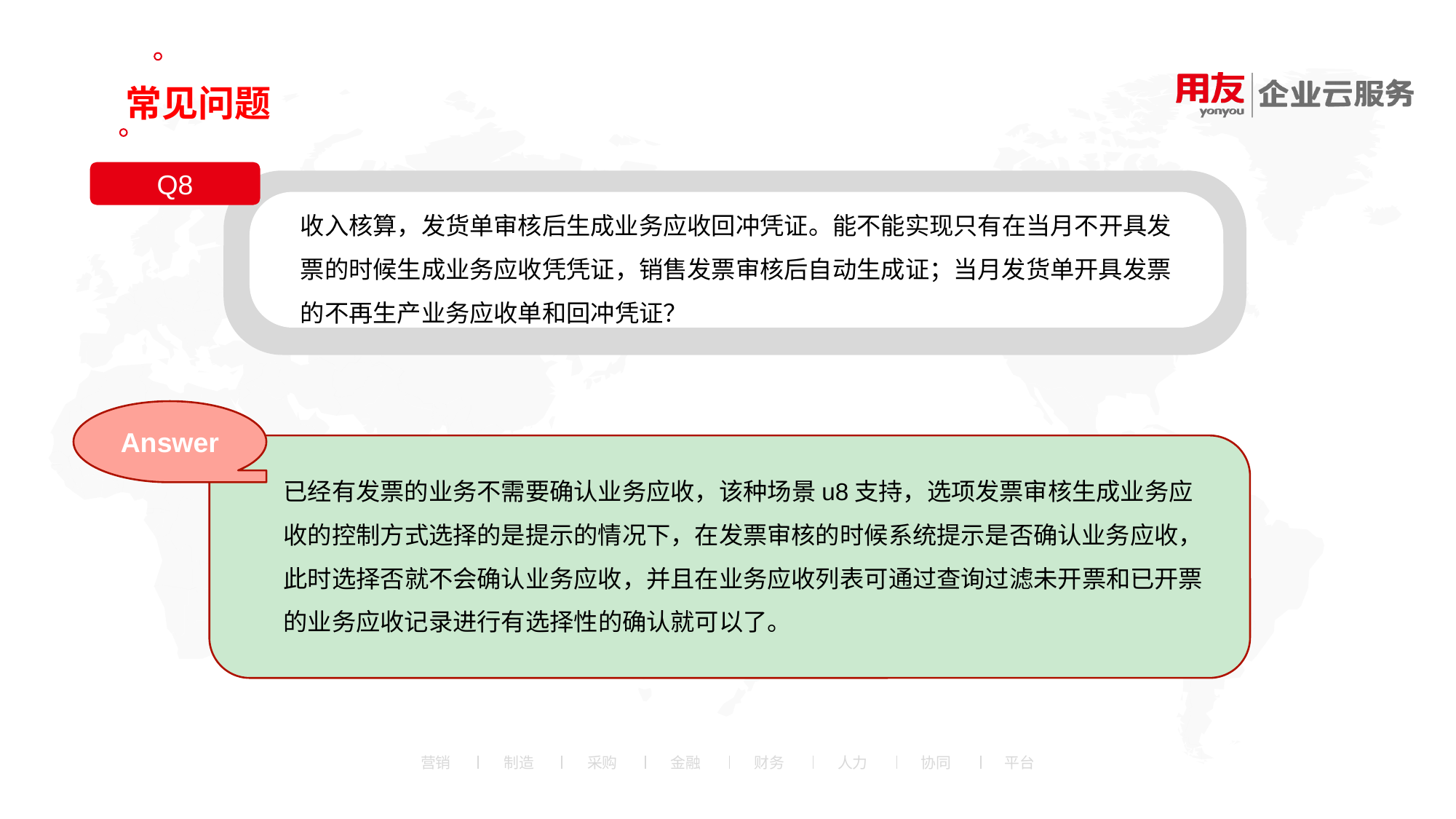

常见问题

Q8

收入核算，发货单审核后生成业务应收回冲凭证。能不能实现只有在当月不开具发票的时候生成业务应收凭凭证，销售发票审核后自动生成证；当月发货单开具发票的不再生产业务应收单和回冲凭证？
Answer

已经有发票的业务不需要确认业务应收，该种场景u8支持，选项发票审核生成业务应收的控制方式选择的是提示的情况下，在发票审核的时候系统提示是否确认业务应收，此时选择否就不会确认业务应收，并且在业务应收列表可通过查询过滤未开票和已开票的业务应收记录进行有选择性的确认就可以了。